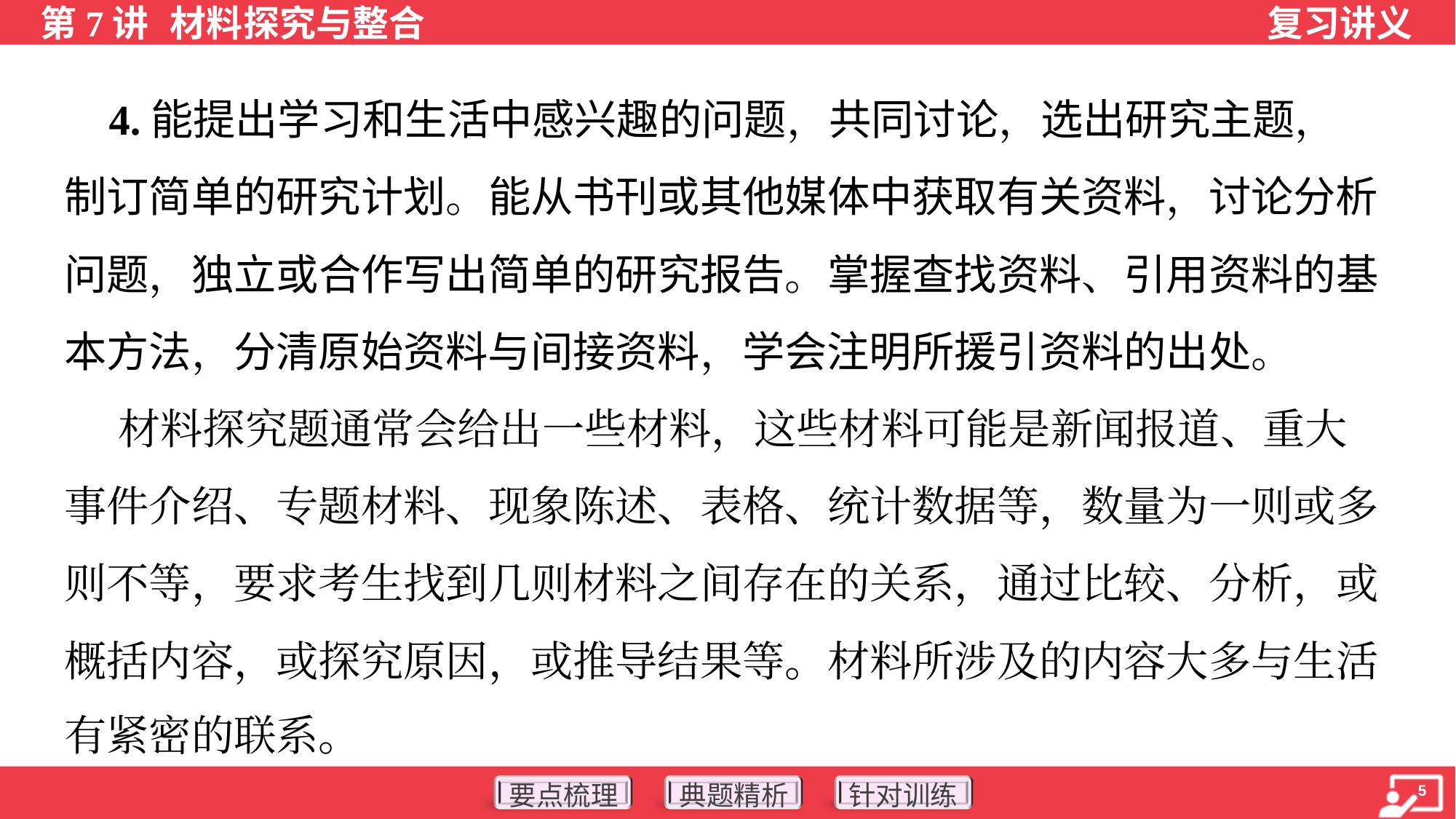

4.能提出学习和生活中感兴趣的问题，共同讨论，选出研究主题，
制订简单的研究计划。能从书刊或其他媒体中获取有关资料，讨论分析
问题，独立或合作写出简单的研究报告。掌握查找资料、引用资料的基
本方法，分清原始资料与间接资料，学会注明所援引资料的出处。
    材料探究题通常会给出一些材料，这些材料可能是新闻报道、重大
事件介绍、专题材料、现象陈述、表格、统计数据等，数量为一则或多
则不等，要求考生找到几则材料之间存在的关系，通过比较、分析，或
概括内容，或探究原因，或推导结果等。材料所涉及的内容大多与生活
有紧密的联系。